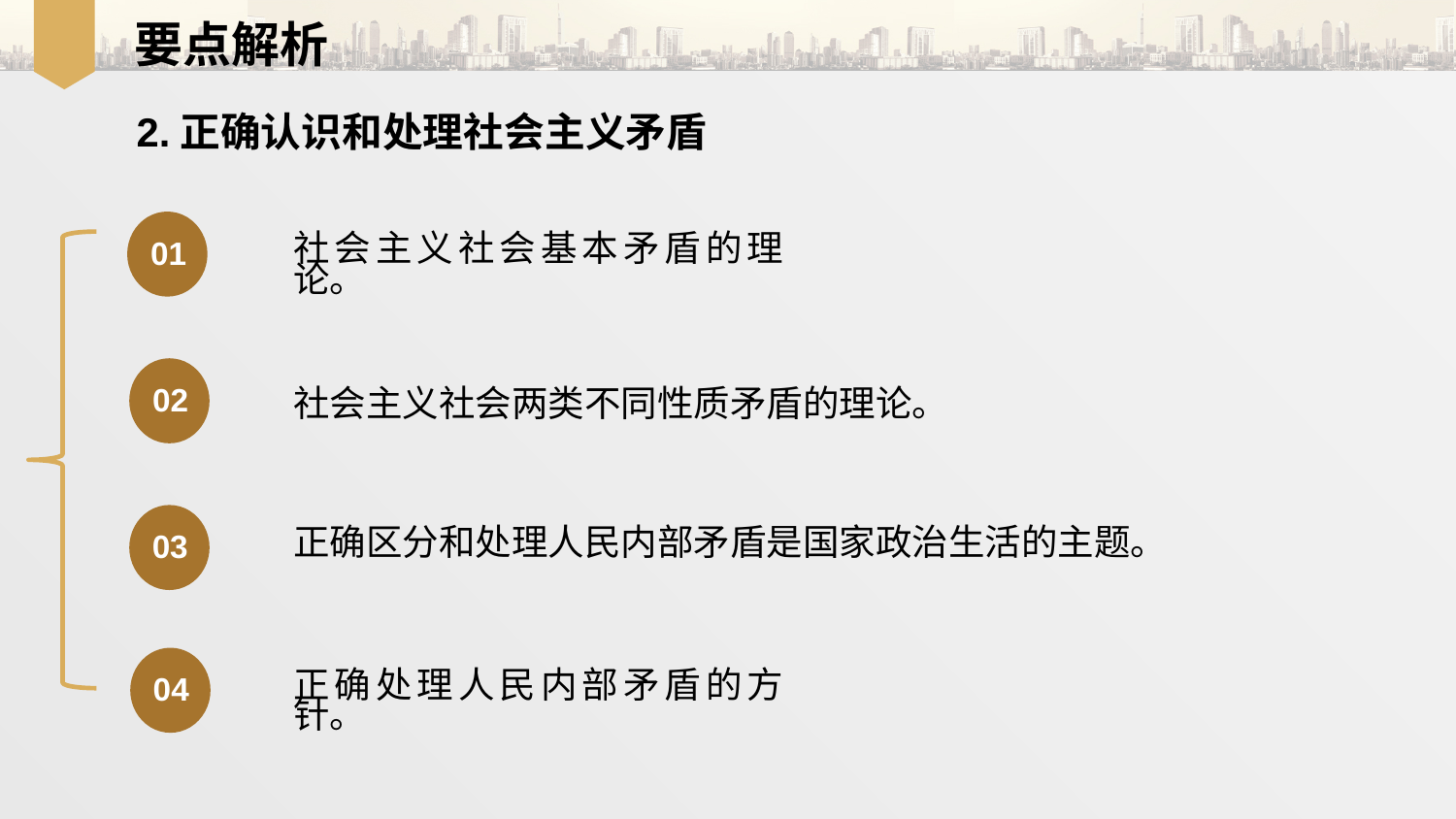

要点解析
2.正确认识和处理社会主义矛盾

01

社会主义社会基本矛盾的理论。

02
社会主义社会两类不同性质矛盾的理论。

03
正确区分和处理人民内部矛盾是国家政治生活的主题。

04
正确处理人民内部矛盾的方针。